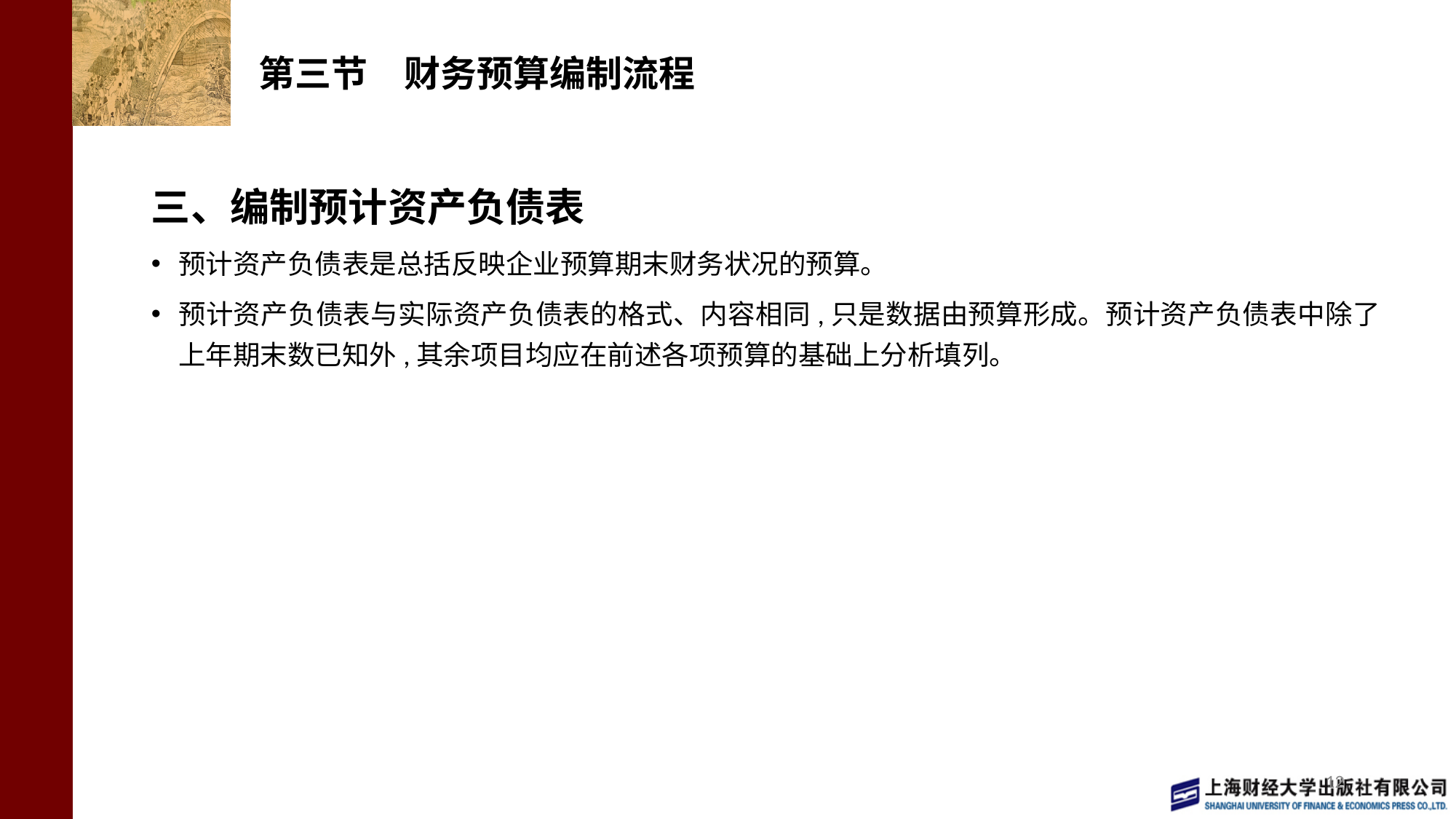

# 第三节　财务预算编制流程
三、编制预计资产负债表
预计资产负债表是总括反映企业预算期末财务状况的预算。
预计资产负债表与实际资产负债表的格式、内容相同,只是数据由预算形成。预计资产负债表中除了上年期末数已知外,其余项目均应在前述各项预算的基础上分析填列。

12